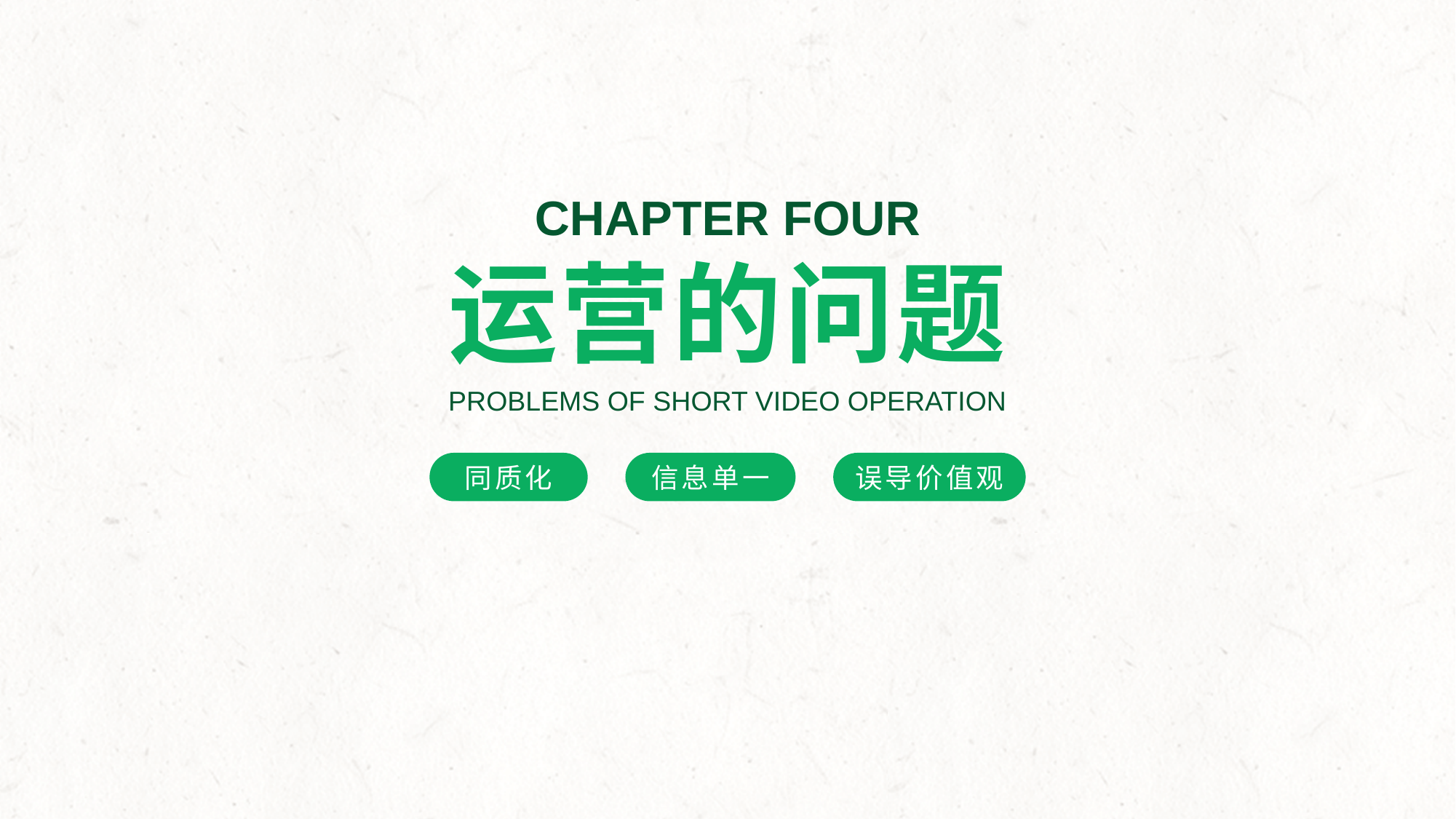

CHAPTER FOUR
运营的问题
PROBLEMS OF SHORT VIDEO OPERATION
同质化
信息单一
误导价值观